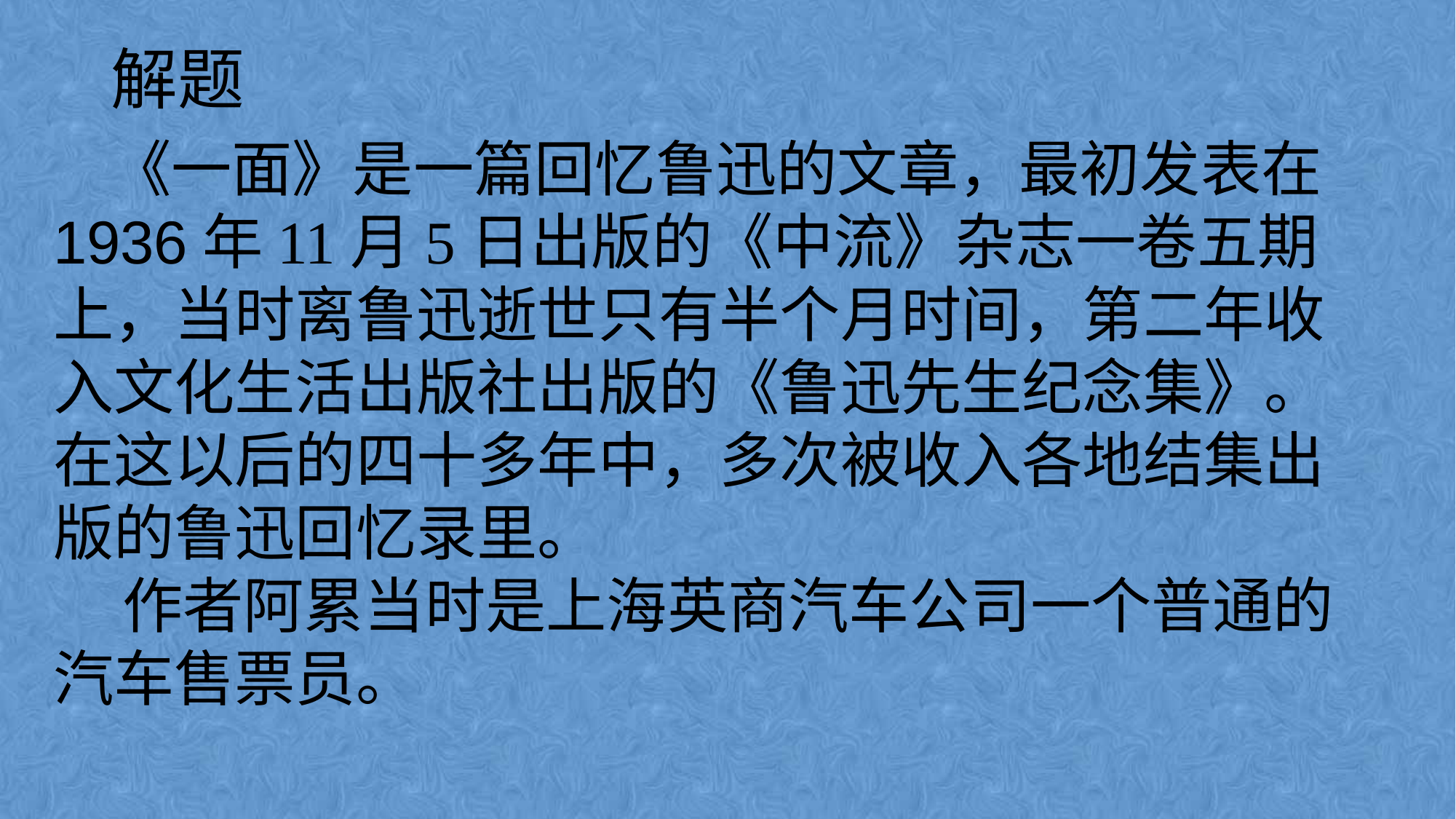

# 解题
     《一面》是一篇回忆鲁迅的文章，最初发表在1936年11月5日出版的《中流》杂志一卷五期上，当时离鲁迅逝世只有半个月时间，第二年收入文化生活出版社出版的《鲁迅先生纪念集》。在这以后的四十多年中，多次被收入各地结集出版的鲁迅回忆录里。
    作者阿累当时是上海英商汽车公司一个普通的汽车售票员。